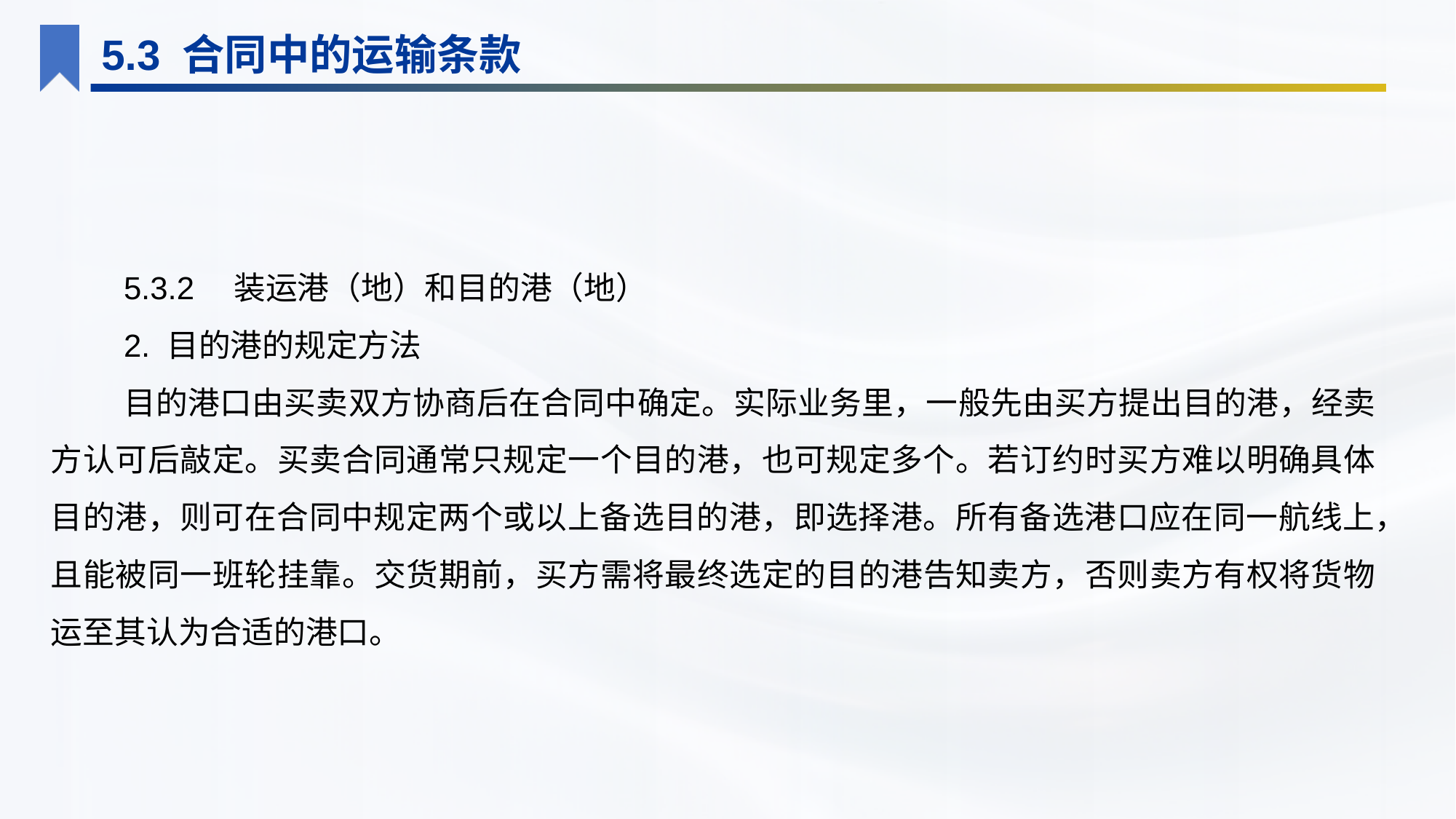

5.3 合同中的运输条款
5.3.2　装运港（地）和目的港（地）
2. 目的港的规定方法
目的港口由买卖双方协商后在合同中确定。实际业务里，一般先由买方提出目的港，经卖方认可后敲定。买卖合同通常只规定一个目的港，也可规定多个。若订约时买方难以明确具体目的港，则可在合同中规定两个或以上备选目的港，即选择港。所有备选港口应在同一航线上，且能被同一班轮挂靠。交货期前，买方需将最终选定的目的港告知卖方，否则卖方有权将货物运至其认为合适的港口。